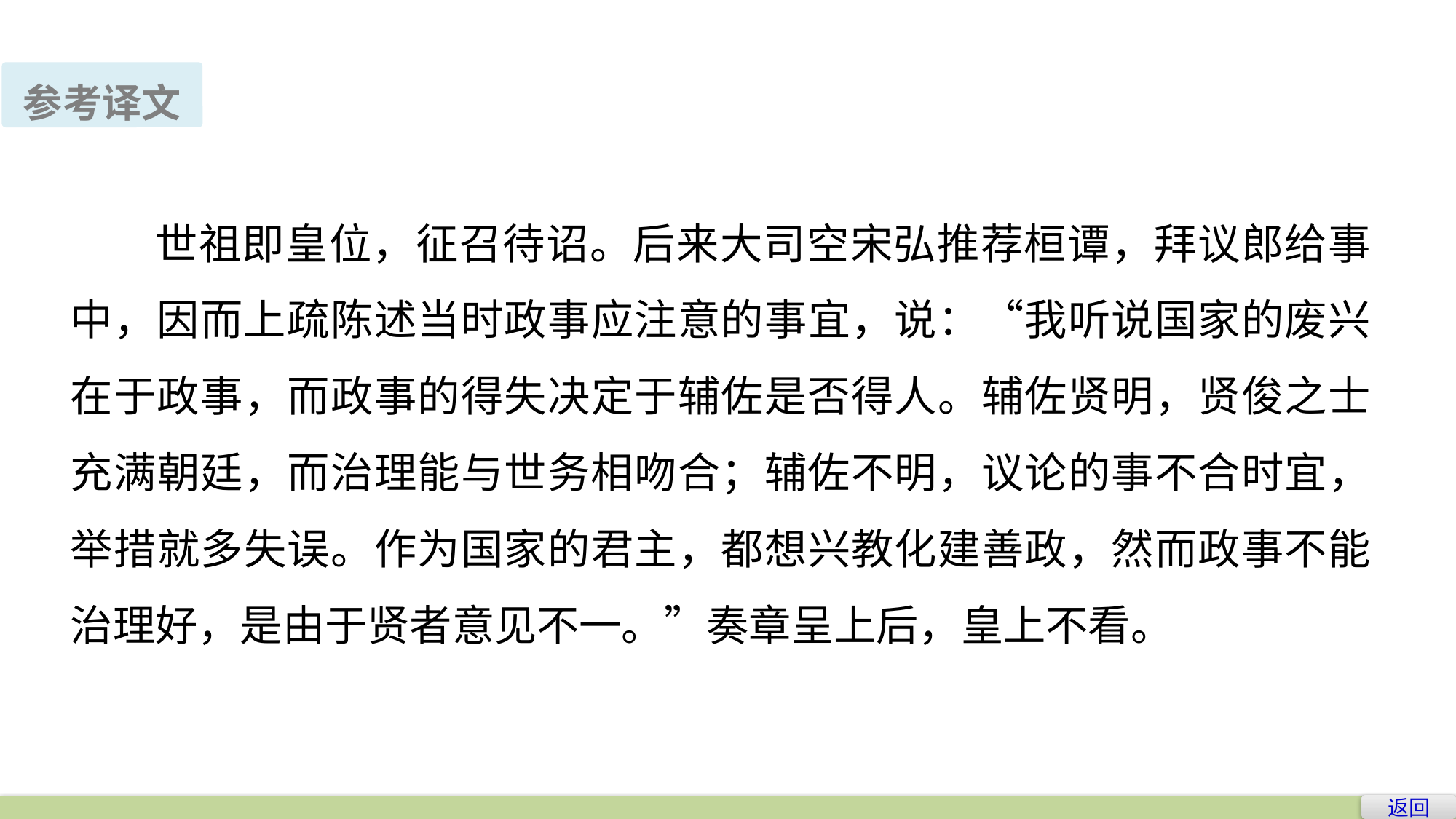

参考译文
世祖即皇位，征召待诏。后来大司空宋弘推荐桓谭，拜议郎给事中，因而上疏陈述当时政事应注意的事宜，说：“我听说国家的废兴在于政事，而政事的得失决定于辅佐是否得人。辅佐贤明，贤俊之士充满朝廷，而治理能与世务相吻合；辅佐不明，议论的事不合时宜，举措就多失误。作为国家的君主，都想兴教化建善政，然而政事不能治理好，是由于贤者意见不一。”奏章呈上后，皇上不看。
返回